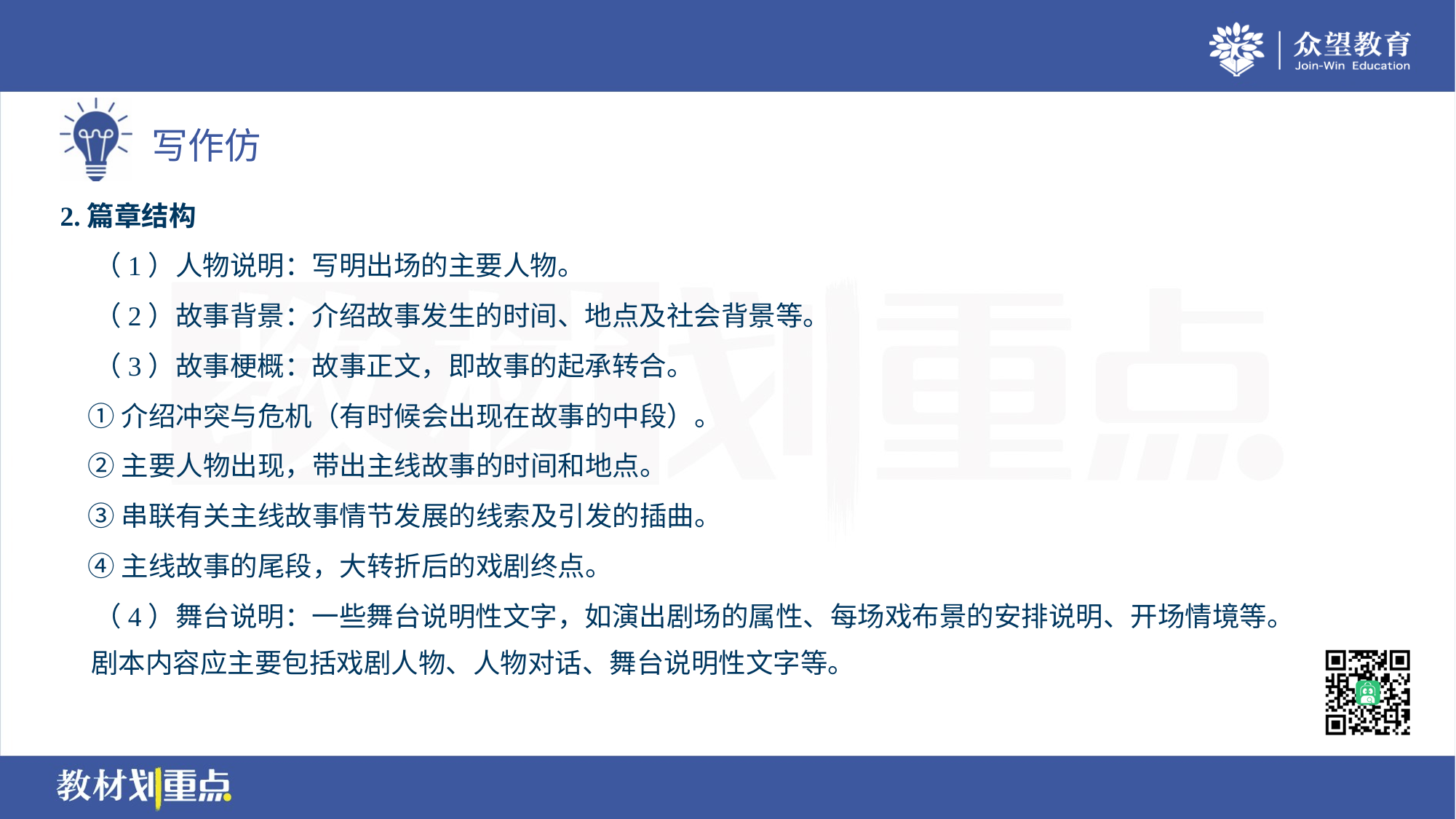

2.篇章结构
    （1）人物说明：写明出场的主要人物。
    （2）故事背景：介绍故事发生的时间、地点及社会背景等。
    （3）故事梗概：故事正文，即故事的起承转合。
    ①介绍冲突与危机（有时候会出现在故事的中段）。
    ②主要人物出现，带出主线故事的时间和地点。
    ③串联有关主线故事情节发展的线索及引发的插曲。
    ④主线故事的尾段，大转折后的戏剧终点。
    （4）舞台说明：一些舞台说明性文字，如演出剧场的属性、每场戏布景的安排说明、开场情境等。
    剧本内容应主要包括戏剧人物、人物对话、舞台说明性文字等。